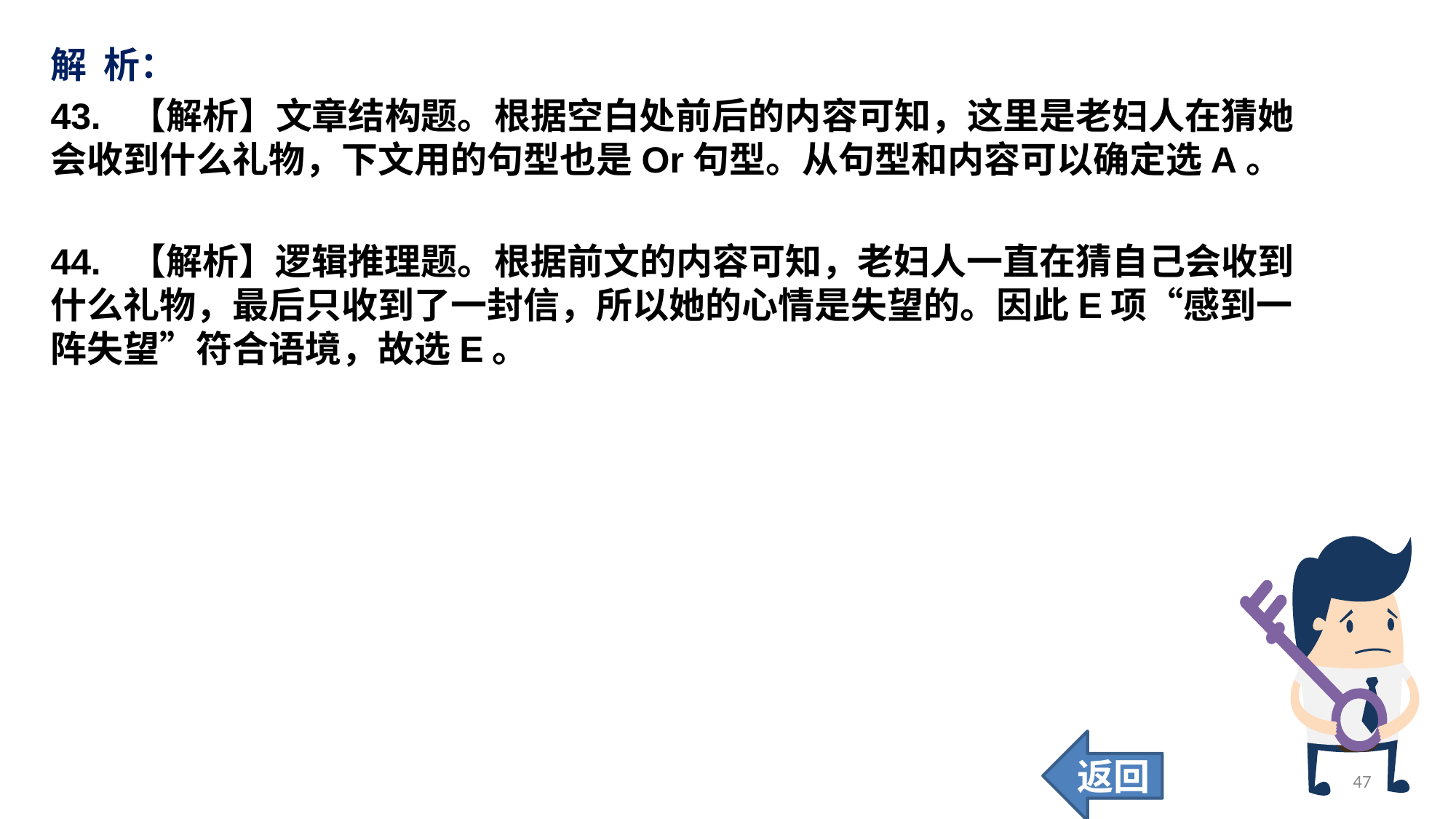

解  析：
43.  【解析】文章结构题。根据空白处前后的内容可知，这里是老妇人在猜她会收到什么礼物，下文用的句型也是Or句型。从句型和内容可以确定选A。

44.  【解析】逻辑推理题。根据前文的内容可知，老妇人一直在猜自己会收到什么礼物，最后只收到了一封信，所以她的心情是失望的。因此E项“感到一阵失望”符合语境，故选E。

返回
47